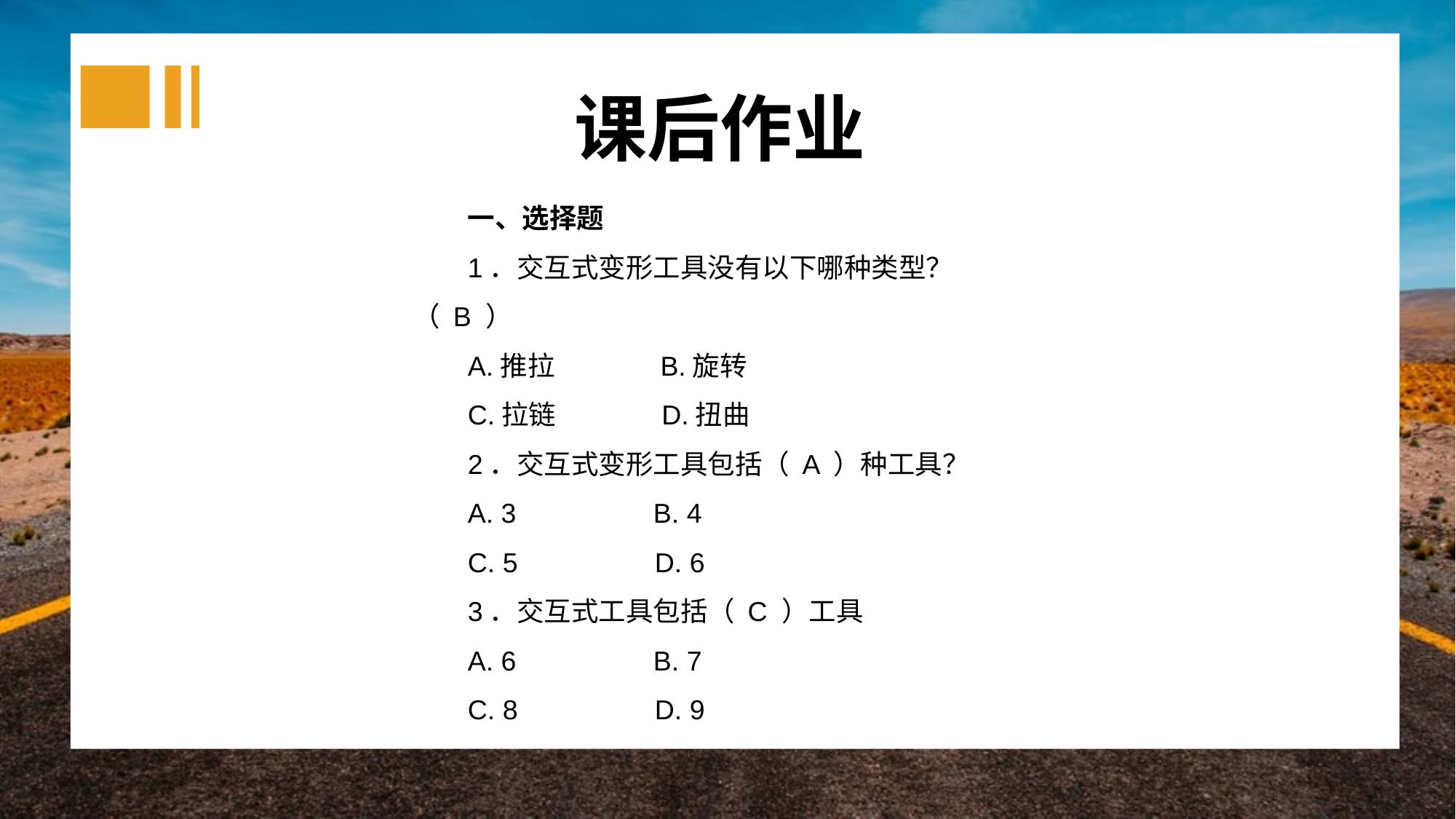

课后作业
一、选择题
1．交互式变形工具没有以下哪种类型？（ B ）
A.推拉                B.旋转
C.拉链                D.扭曲
2．交互式变形工具包括（ A ）种工具？
A. 3                  B. 4
C. 5                  D. 6
3．交互式工具包括（ C ）工具
A. 6                  B. 7
C. 8                  D. 9